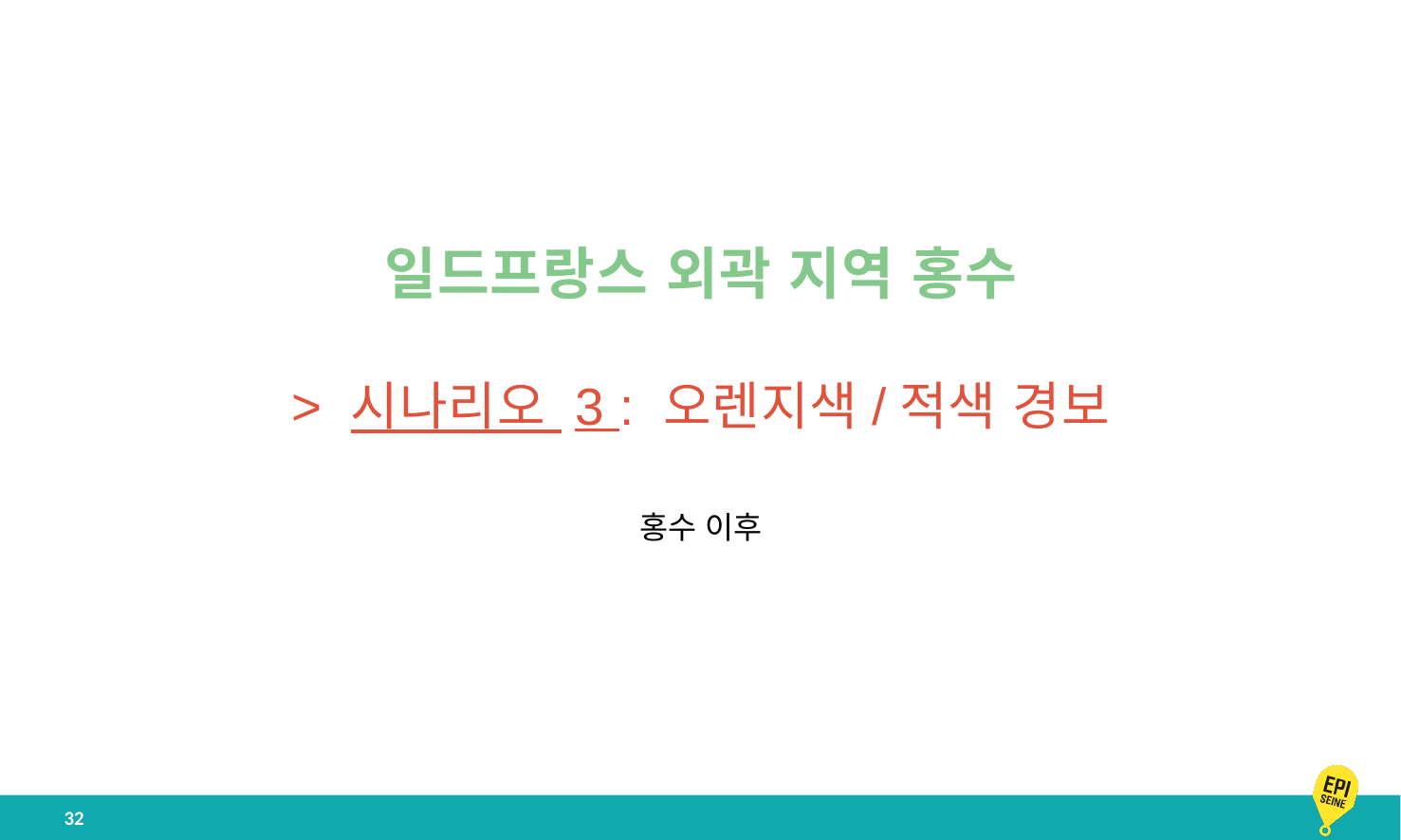

일드프랑스 외곽 지역 홍수

> 시나리오 3 : 오렌지색/적색 경보
홍수 이후